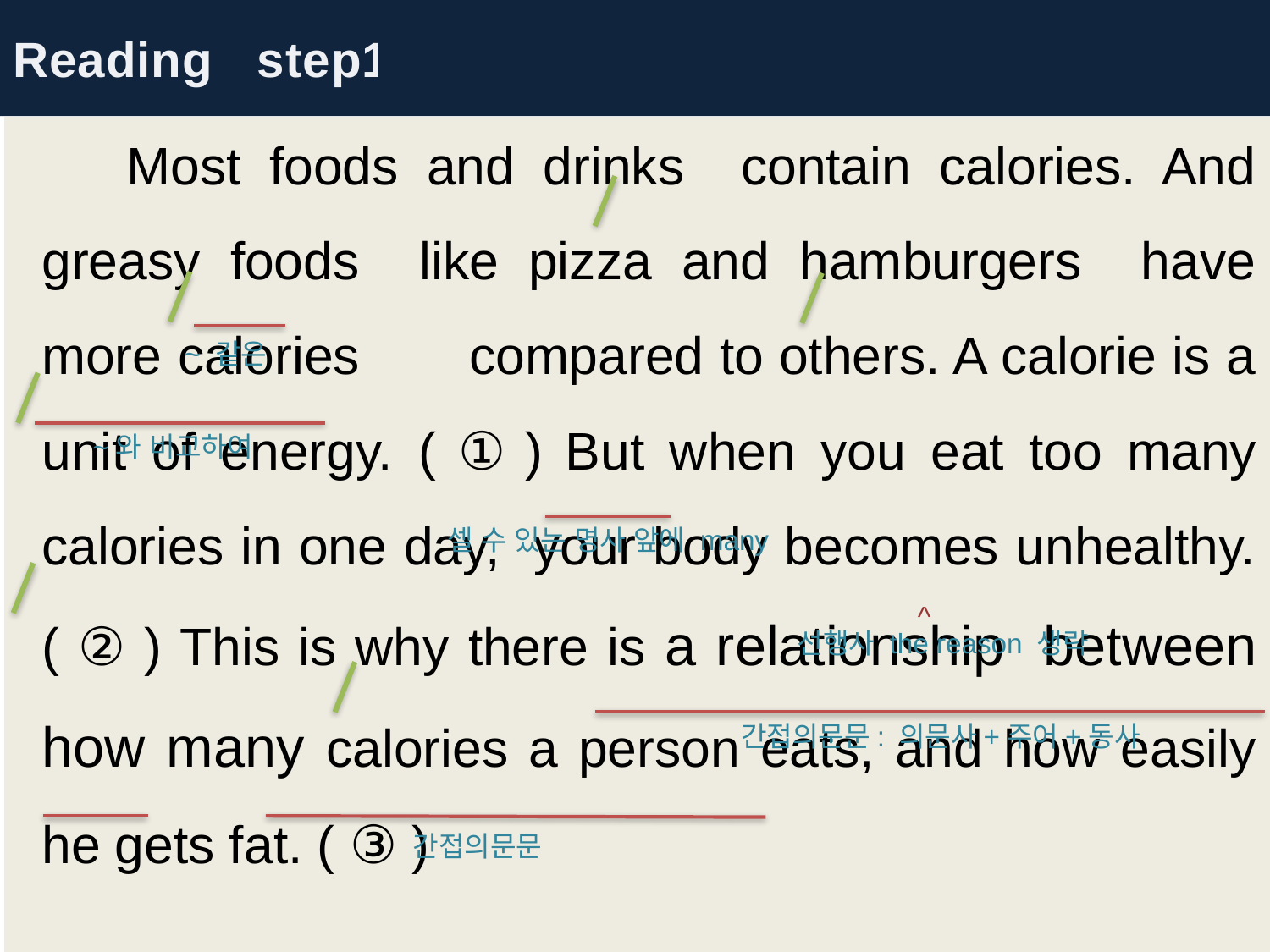

Reading   step1
   Most foods and drinks  contain calories. And greasy foods  like pizza and hamburgers  have more calories       compared to others. A calorie is a unit of energy. ( ① ) But when you eat too many calories in one day,  your body becomes unhealthy. ( ② ) This is why there is a relationship  between how many calories a person eats, and how easily he gets fat. ( ③ )

~ 같은
~와 비교하여
셀 수 있는 명사 앞에 many
^
선행사 the reason 생략
간접의문문: 의문사+주어+동사
간접의문문